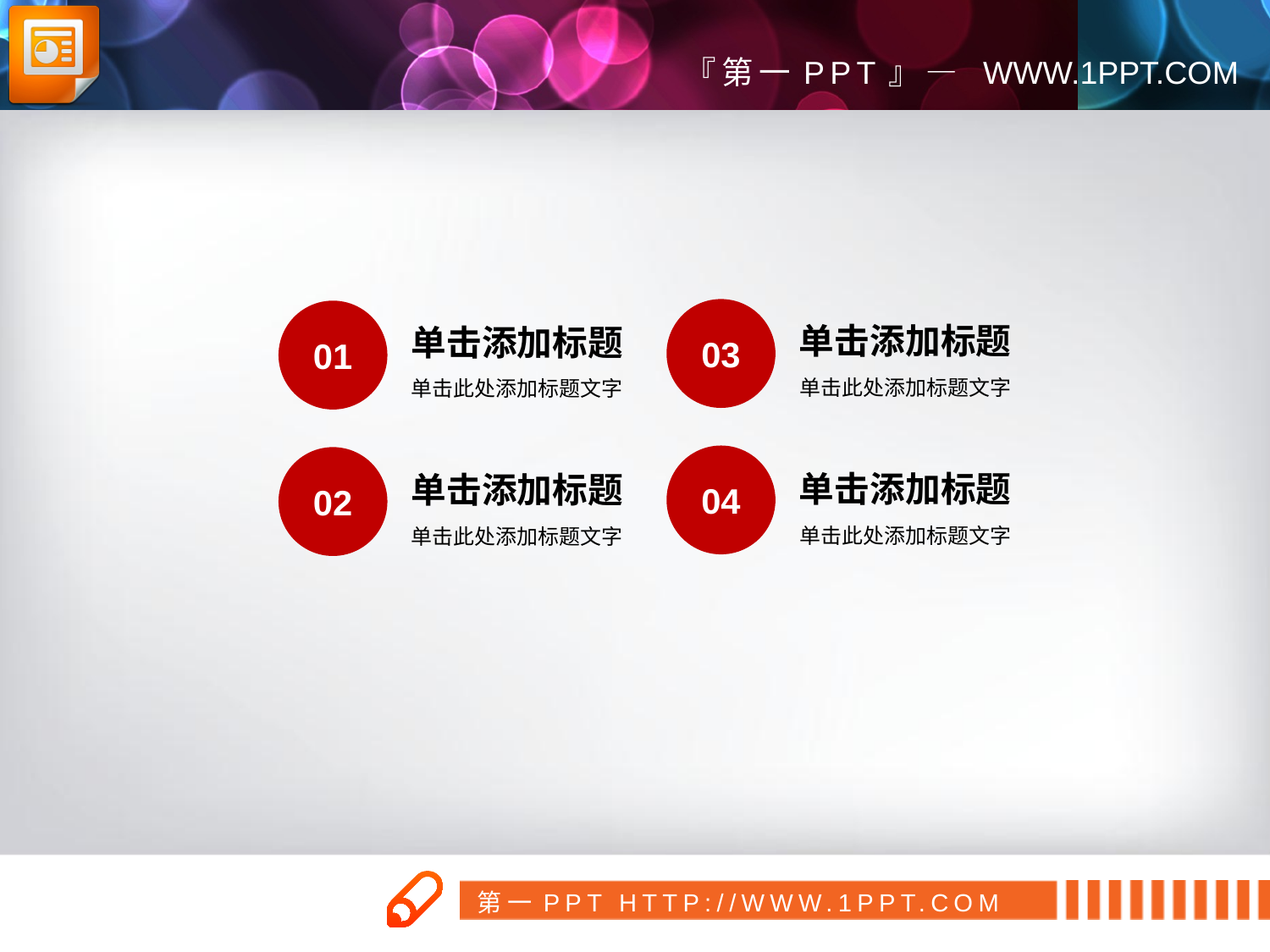

03
01
单击添加标题
单击此处添加标题文字
单击添加标题
单击此处添加标题文字
04
02
单击添加标题
单击此处添加标题文字
单击添加标题
单击此处添加标题文字